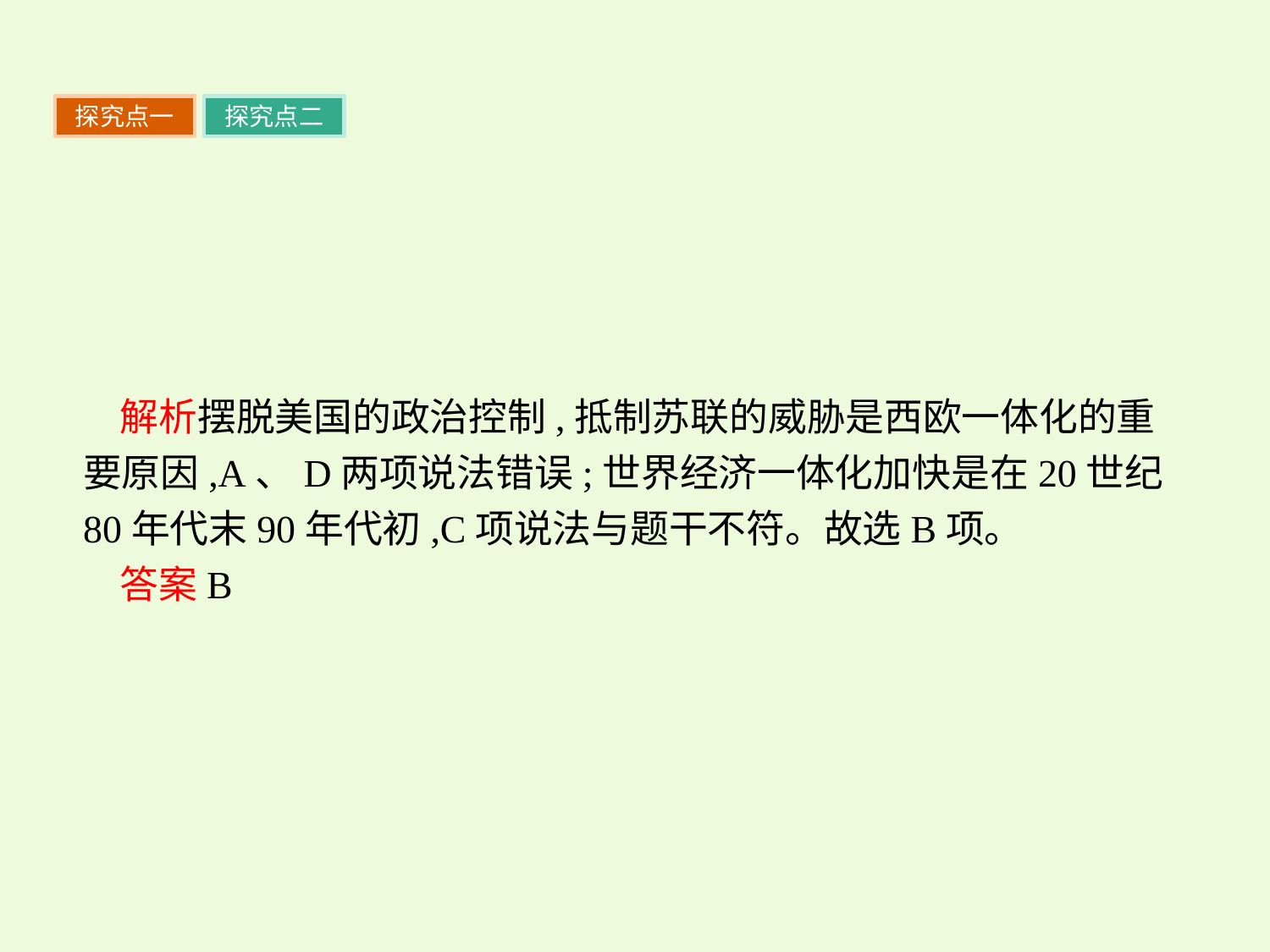

探究点一
探究点二
解析摆脱美国的政治控制,抵制苏联的威胁是西欧一体化的重要原因,A、D两项说法错误;世界经济一体化加快是在20世纪80年代末90年代初,C项说法与题干不符。故选B项。
答案B